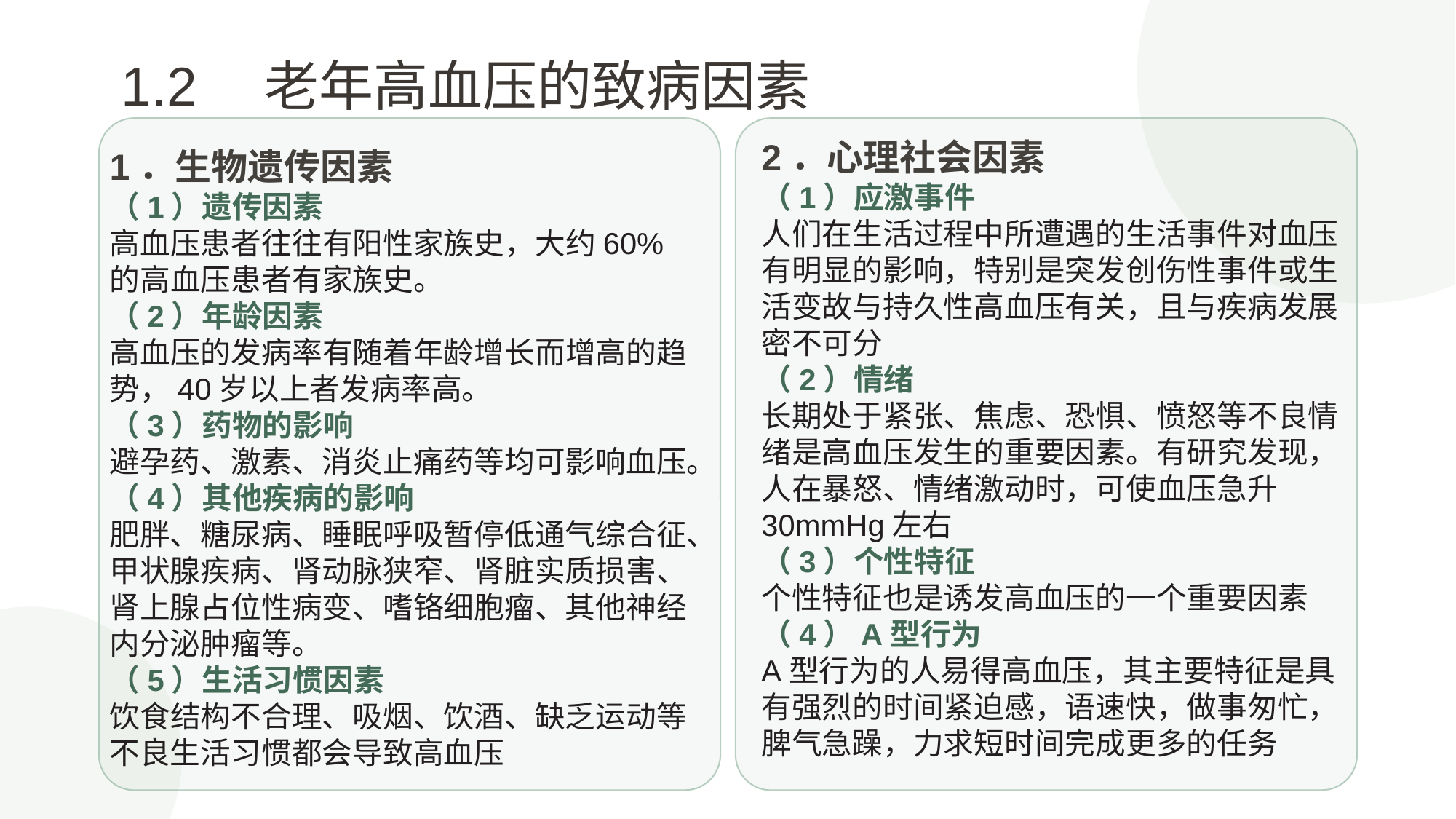

1.2　老年高血压的致病因素

2．心理社会因素
（1）应激事件
人们在生活过程中所遭遇的生活事件对血压有明显的影响，特别是突发创伤性事件或生活变故与持久性高血压有关，且与疾病发展密不可分
（2）情绪
长期处于紧张、焦虑、恐惧、愤怒等不良情绪是高血压发生的重要因素。有研究发现，人在暴怒、情绪激动时，可使血压急升30mmHg左右
（3）个性特征
个性特征也是诱发高血压的一个重要因素
（4）A型行为
A型行为的人易得高血压，其主要特征是具有强烈的时间紧迫感，语速快，做事匆忙，脾气急躁，力求短时间完成更多的任务
1．生物遗传因素
（1）遗传因素
高血压患者往往有阳性家族史，大约60%的高血压患者有家族史。
（2）年龄因素
高血压的发病率有随着年龄增长而增高的趋势，40岁以上者发病率高。
（3）药物的影响
避孕药、激素、消炎止痛药等均可影响血压。
（4）其他疾病的影响
肥胖、糖尿病、睡眠呼吸暂停低通气综合征、甲状腺疾病、肾动脉狭窄、肾脏实质损害、肾上腺占位性病变、嗜铬细胞瘤、其他神经内分泌肿瘤等。
（5）生活习惯因素
饮食结构不合理、吸烟、饮酒、缺乏运动等不良生活习惯都会导致高血压